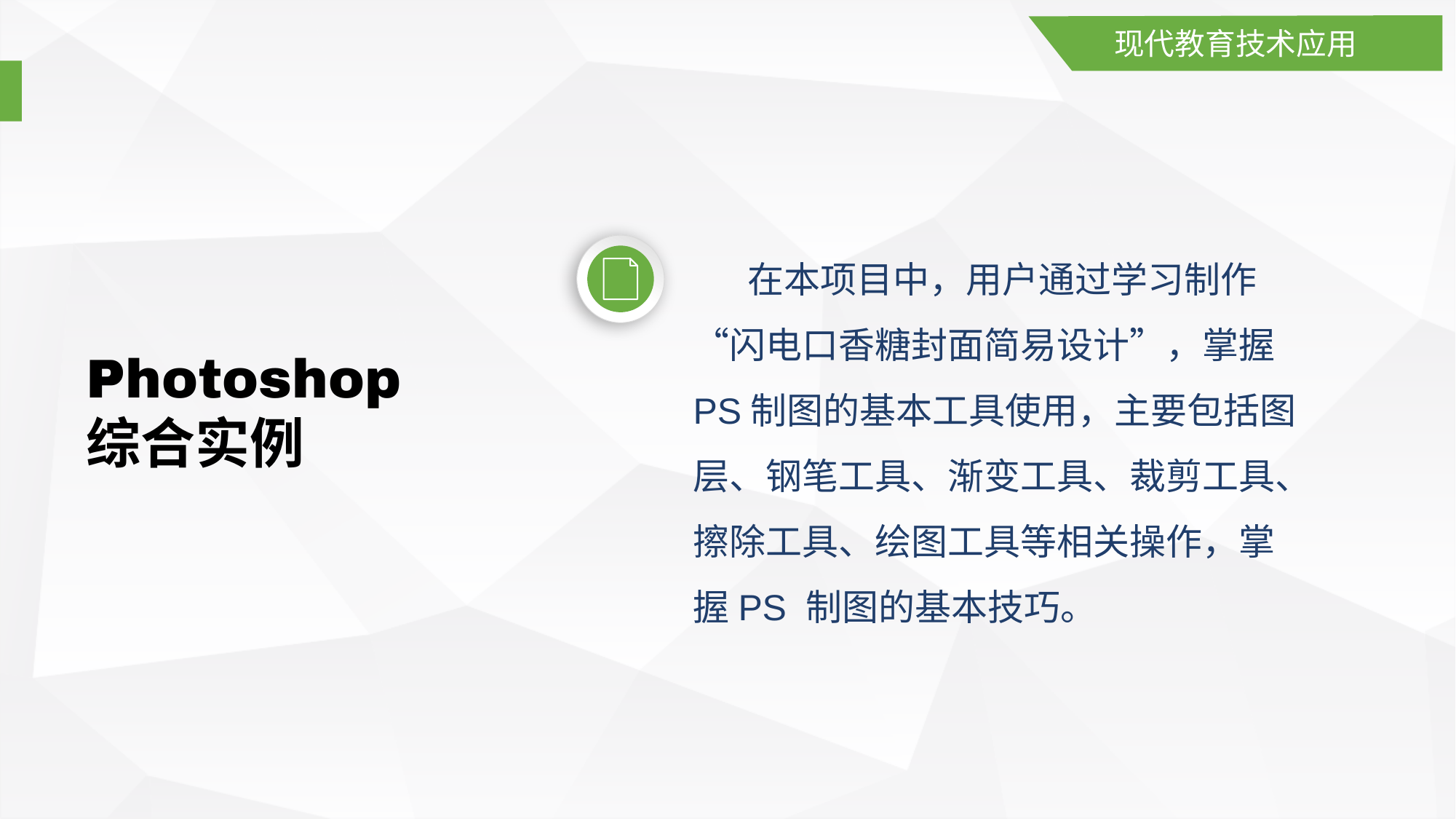

现代教育技术应用

在本项目中，用户通过学习制作“闪电口香糖封面简易设计”，掌握PS制图的基本工具使用，主要包括图层、钢笔工具、渐变工具、裁剪工具、擦除工具、绘图工具等相关操作，掌握PS 制图的基本技巧。

Photoshop
综合实例